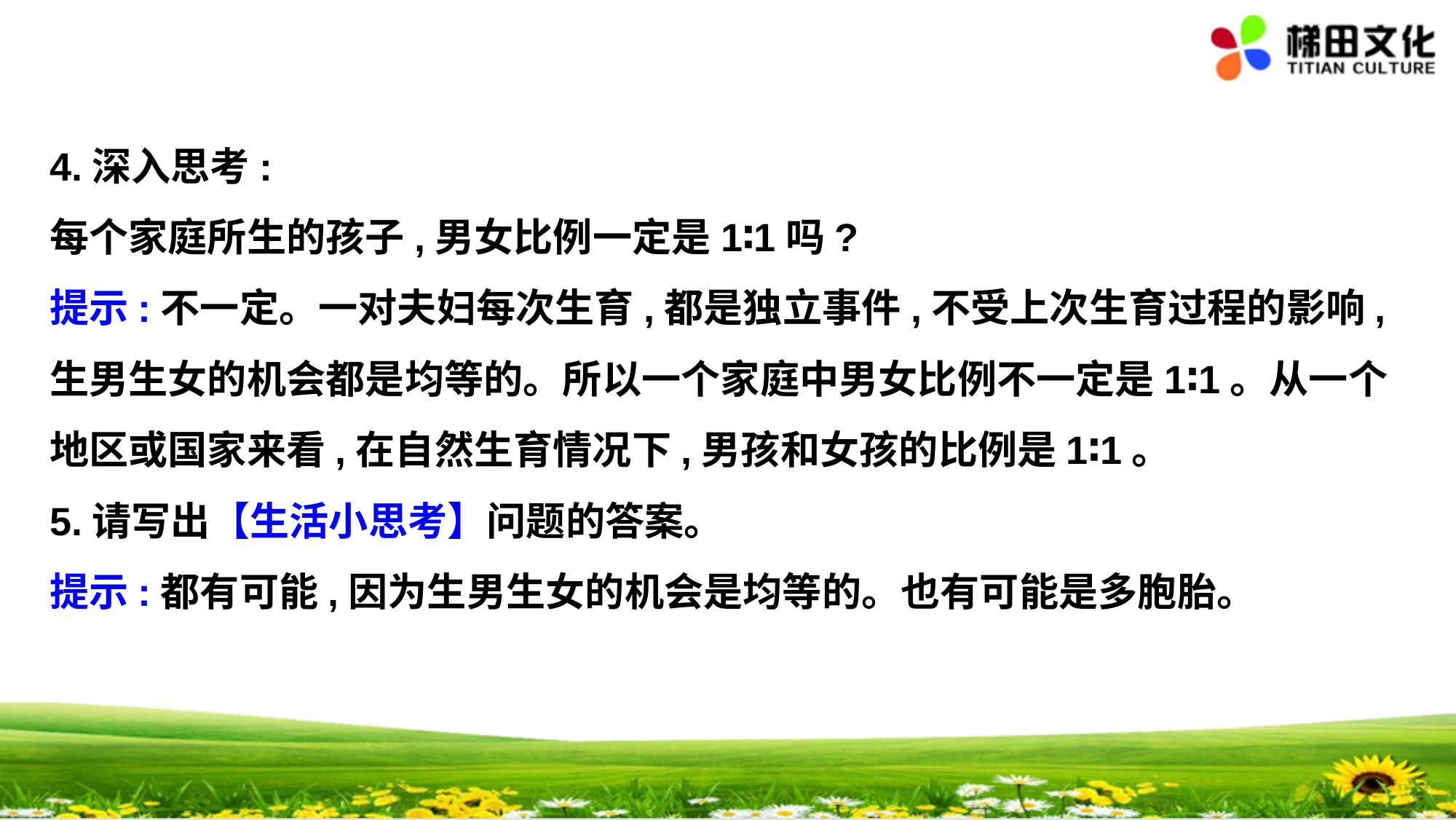

4.深入思考:
每个家庭所生的孩子,男女比例一定是1∶1吗?
提示:不一定。一对夫妇每次生育,都是独立事件,不受上次生育过程的影响,生男生女的机会都是均等的。所以一个家庭中男女比例不一定是1∶1。从一个地区或国家来看,在自然生育情况下,男孩和女孩的比例是1∶1。
5.请写出【生活小思考】问题的答案。
提示:都有可能,因为生男生女的机会是均等的。也有可能是多胞胎。